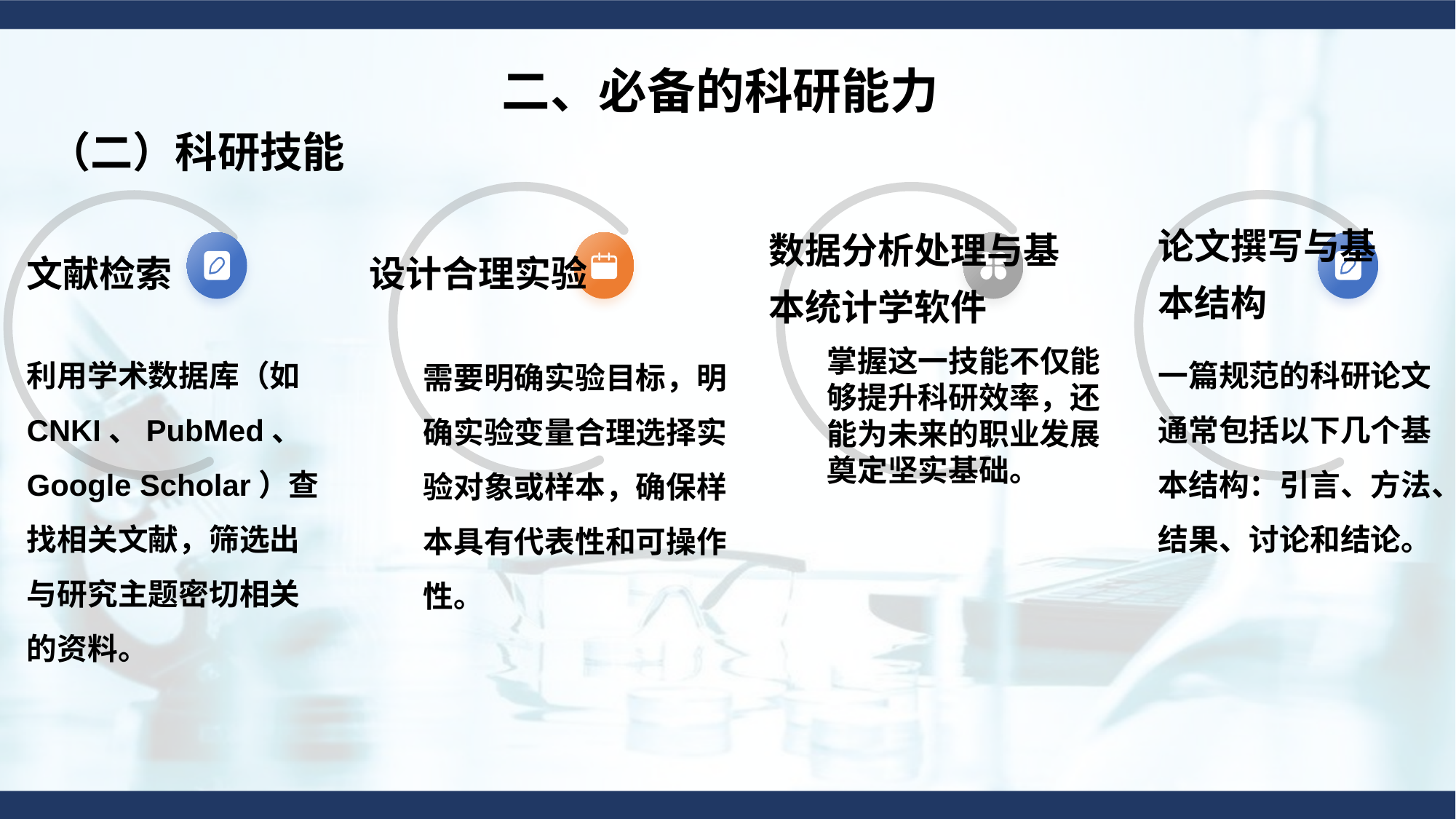

二、必备的科研能力
（二）科研技能

文献检索

设计合理实验

数据分析处理与基本统计学软件
利用学术数据库（如CNKI、PubMed、Google Scholar）查找相关文献，筛选出与研究主题密切相关的资料。
需要明确实验目标，明确实验变量合理选择实验对象或样本，确保样本具有代表性和可操作性。
掌握这一技能不仅能够提升科研效率，还能为未来的职业发展奠定坚实基础。

论文撰写与基本结构
一篇规范的科研论文通常包括以下几个基本结构：引言、方法、结果、讨论和结论。